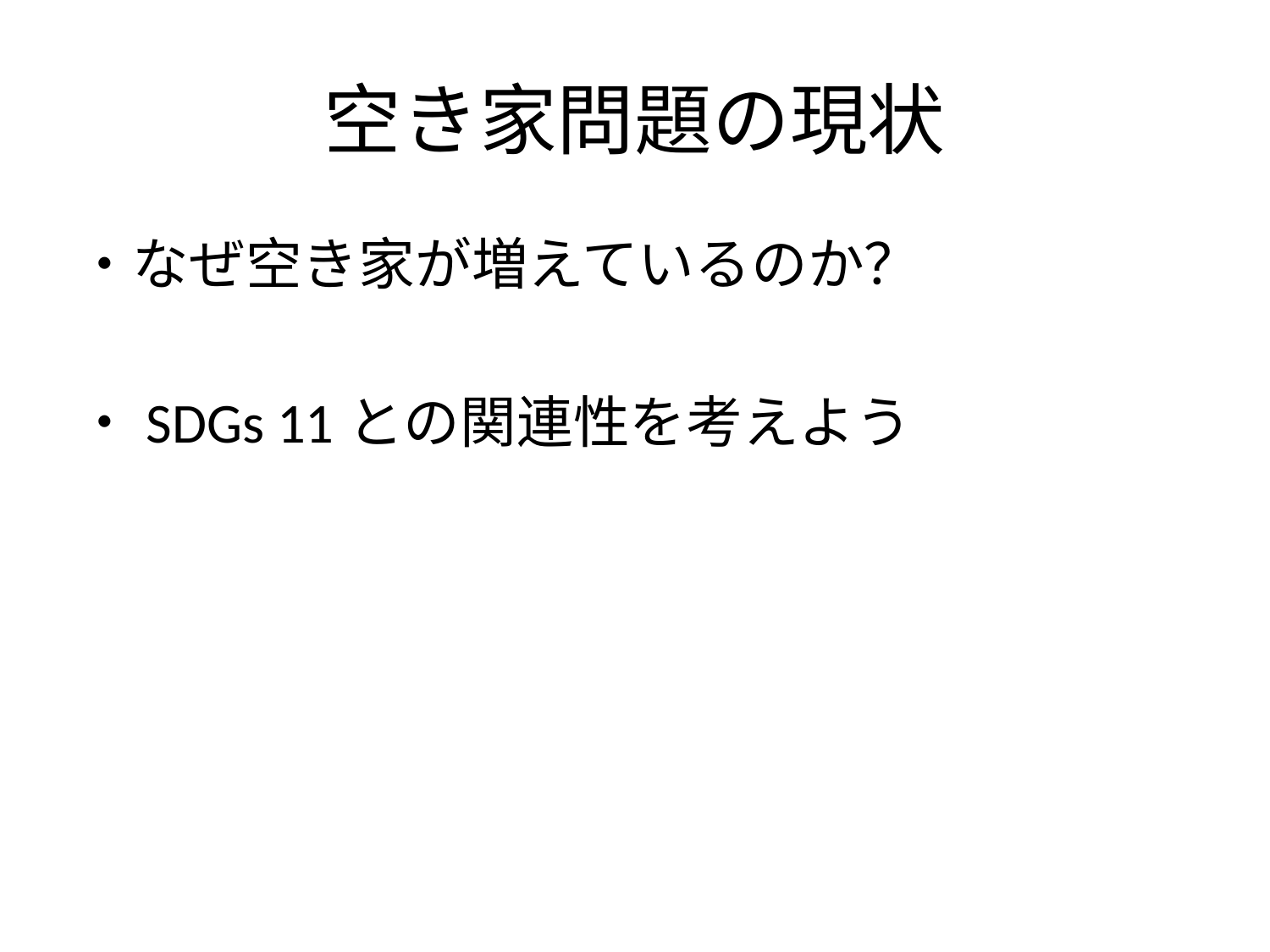

# 空き家問題の現状
・なぜ空き家が増えているのか？

・SDGs 11との関連性を考えよう